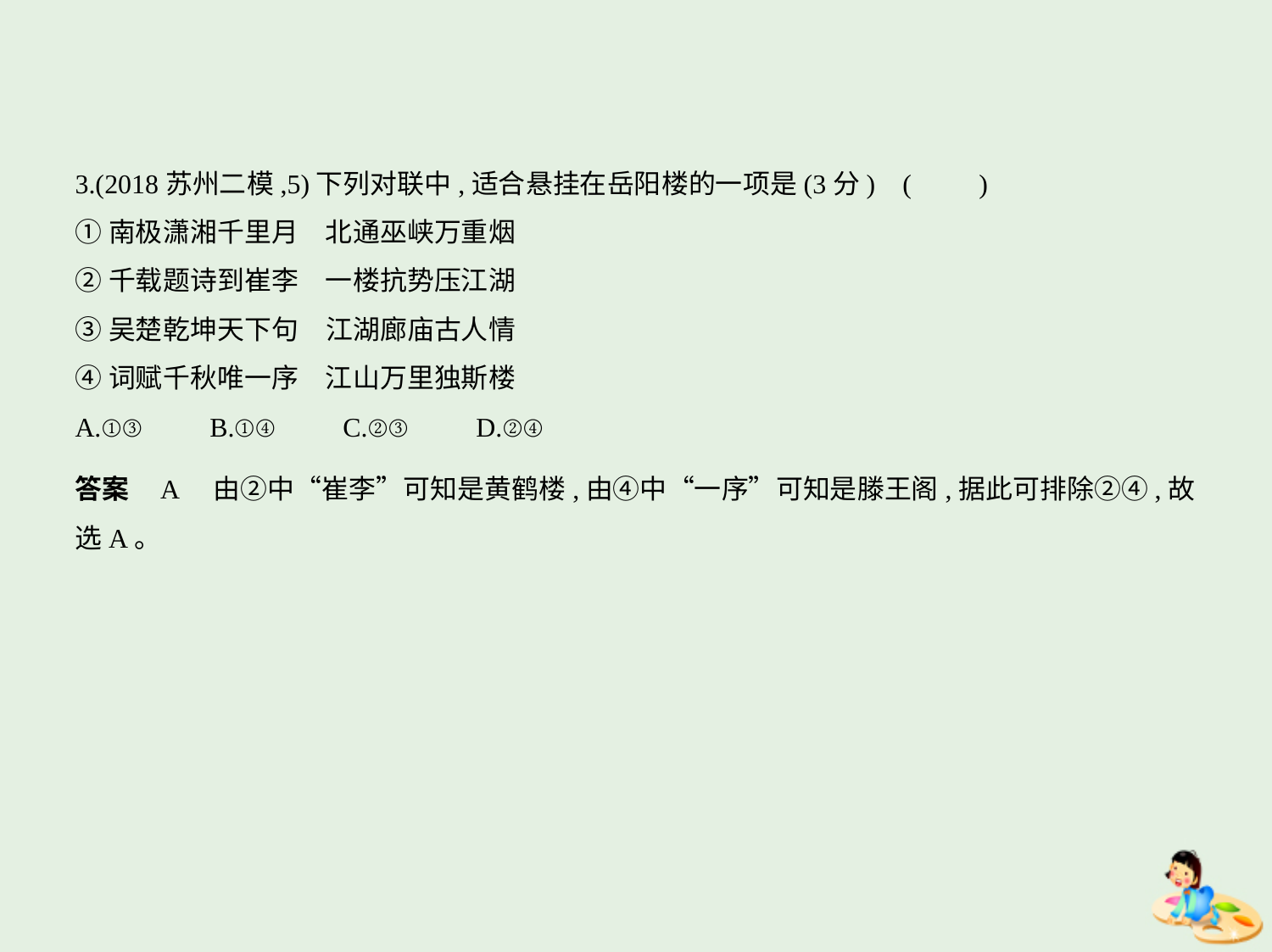

3.(2018苏州二模,5)下列对联中,适合悬挂在岳阳楼的一项是(3分) (　　)
①南极潇湘千里月　北通巫峡万重烟
②千载题诗到崔李　一楼抗势压江湖
③吴楚乾坤天下句　江湖廊庙古人情
④词赋千秋唯一序　江山万里独斯楼
A.①③　　B.①④　　C.②③　　D.②④
答案    A　由②中“崔李”可知是黄鹤楼,由④中“一序”可知是滕王阁,据此可排除②④,故
选A。